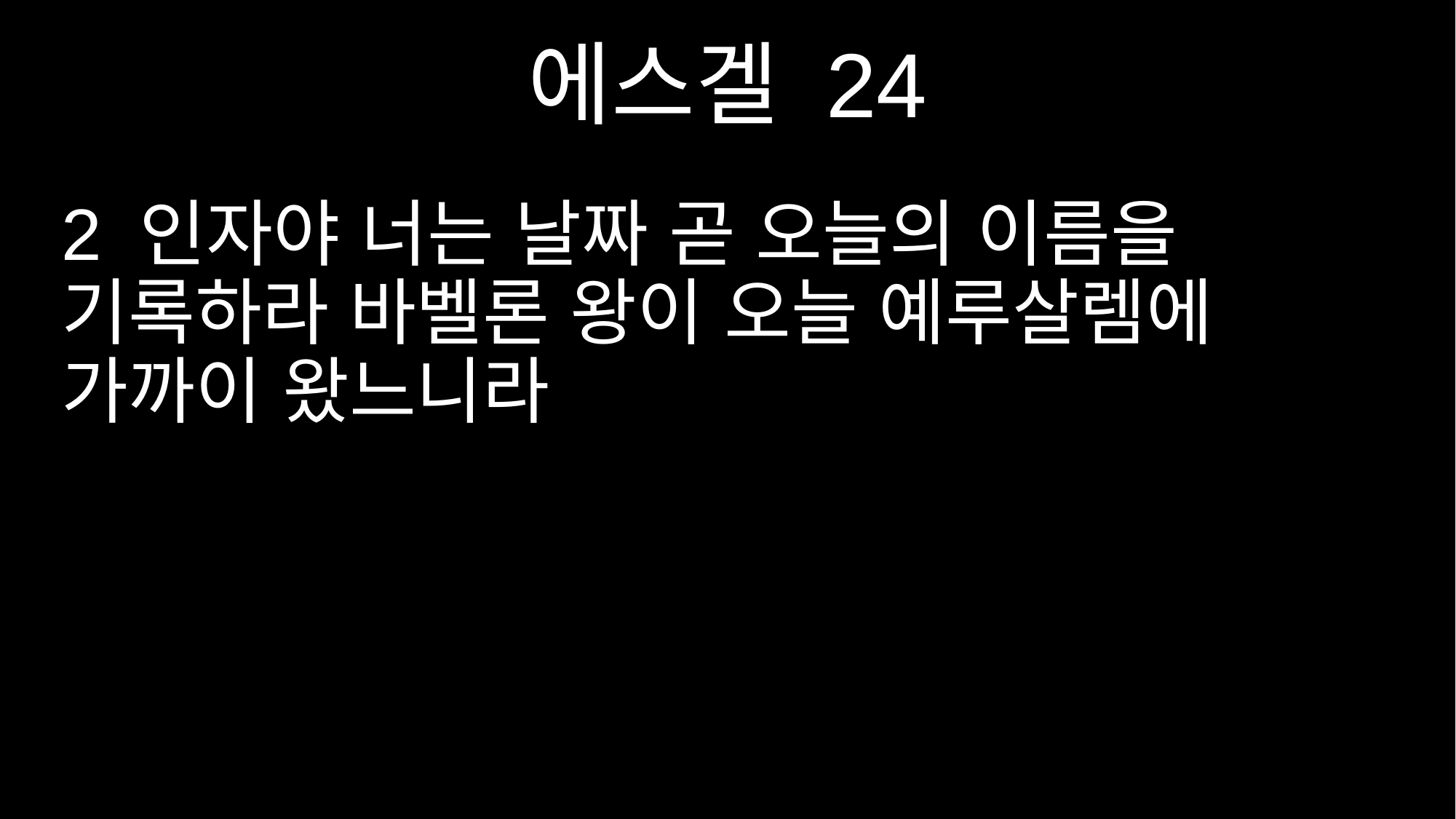

에스겔 24
2 인자야 너는 날짜 곧 오늘의 이름을 기록하라 바벨론 왕이 오늘 예루살렘에 가까이 왔느니라